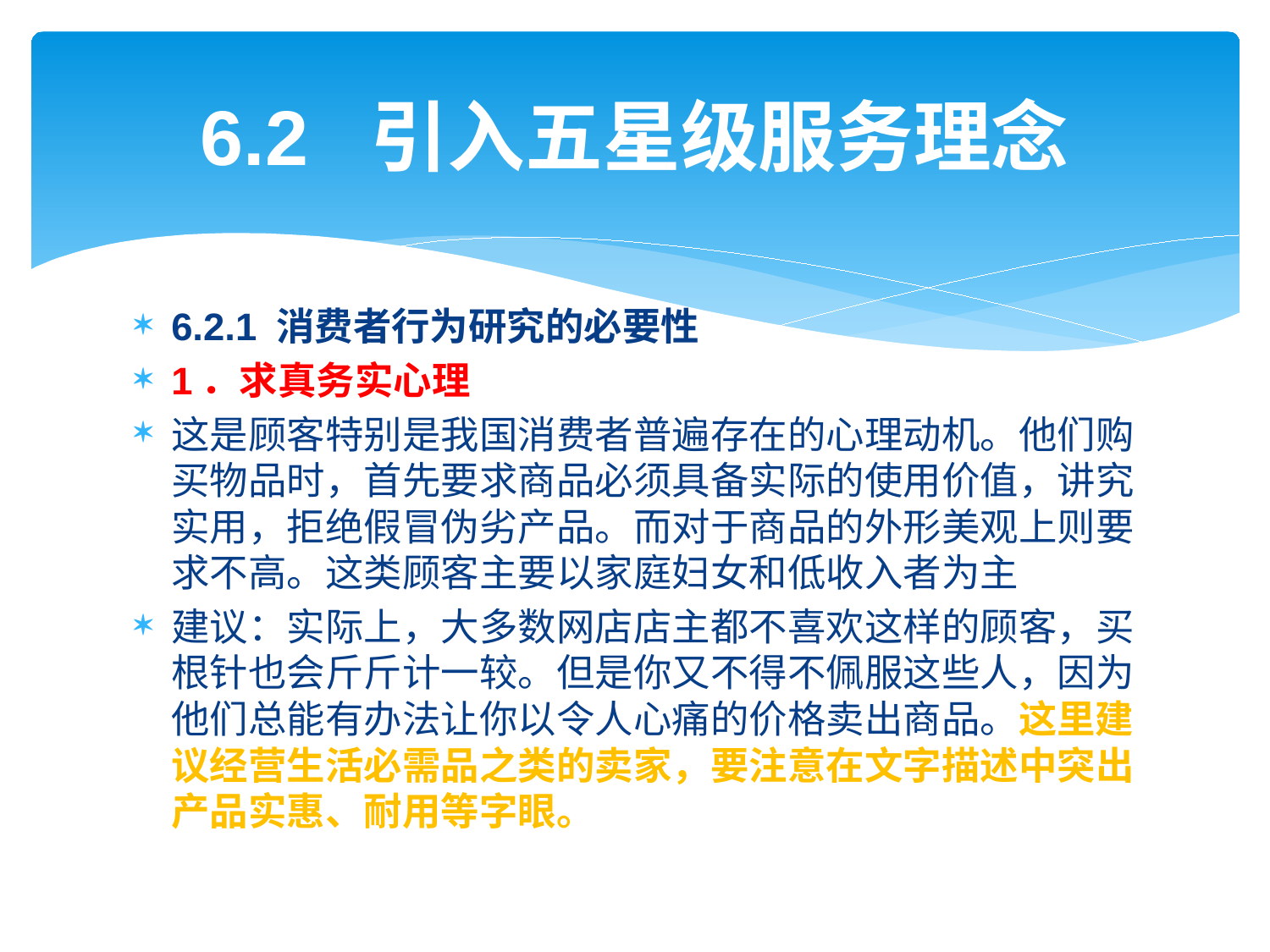

# 6.2  引入五星级服务理念
6.2.1 消费者行为研究的必要性
1．求真务实心理
这是顾客特别是我国消费者普遍存在的心理动机。他们购买物品时，首先要求商品必须具备实际的使用价值，讲究实用，拒绝假冒伪劣产品。而对于商品的外形美观上则要求不高。这类顾客主要以家庭妇女和低收入者为主
建议：实际上，大多数网店店主都不喜欢这样的顾客，买根针也会斤斤计一较。但是你又不得不佩服这些人，因为他们总能有办法让你以令人心痛的价格卖出商品。这里建议经营生活必需品之类的卖家，要注意在文字描述中突出产品实惠、耐用等字眼。